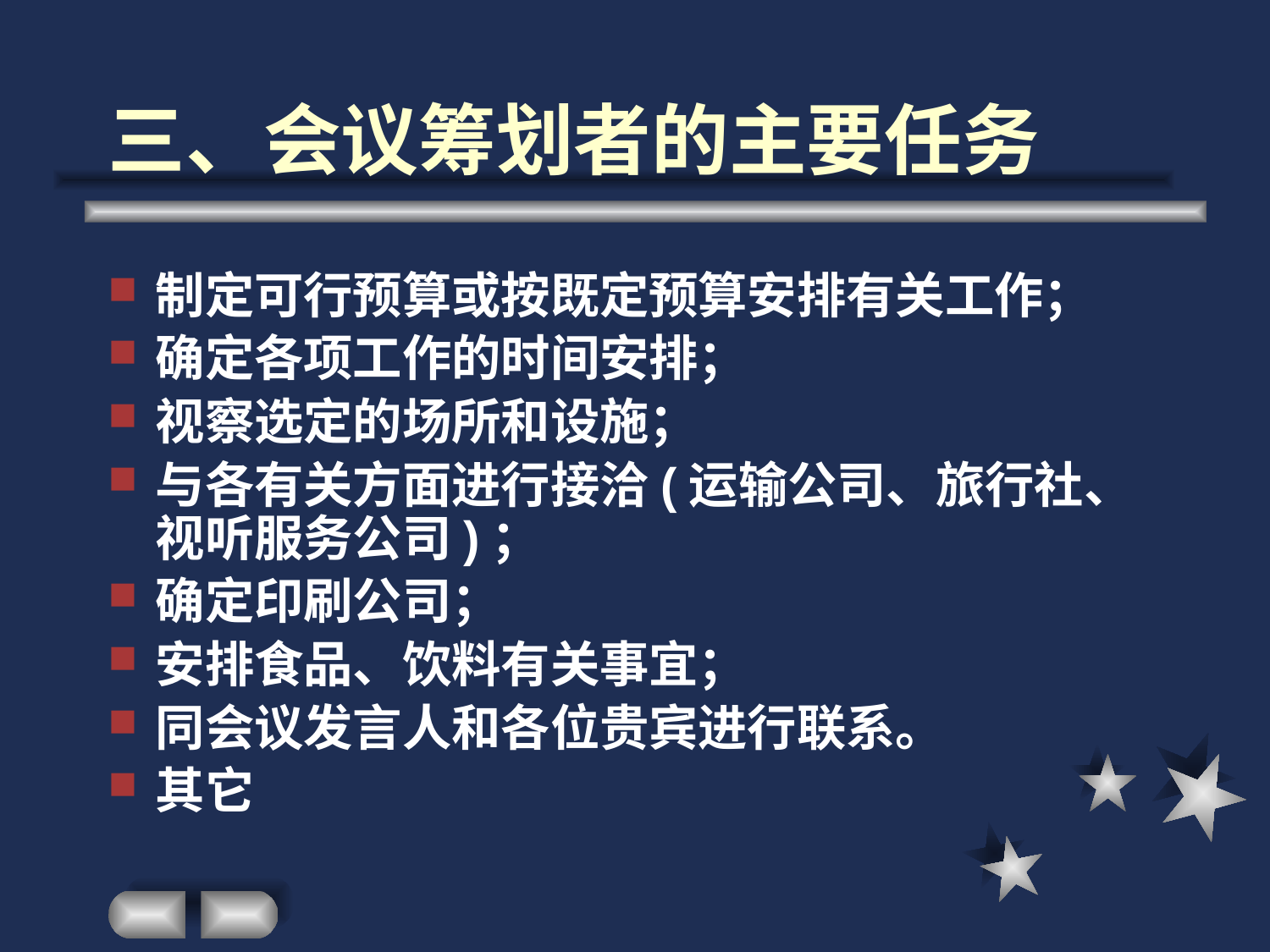

# 三、会议筹划者的主要任务
制定可行预算或按既定预算安排有关工作；
确定各项工作的时间安排；
视察选定的场所和设施；
与各有关方面进行接洽(运输公司、旅行社、视听服务公司)；
确定印刷公司；
安排食品、饮料有关事宜；
同会议发言人和各位贵宾进行联系。
其它